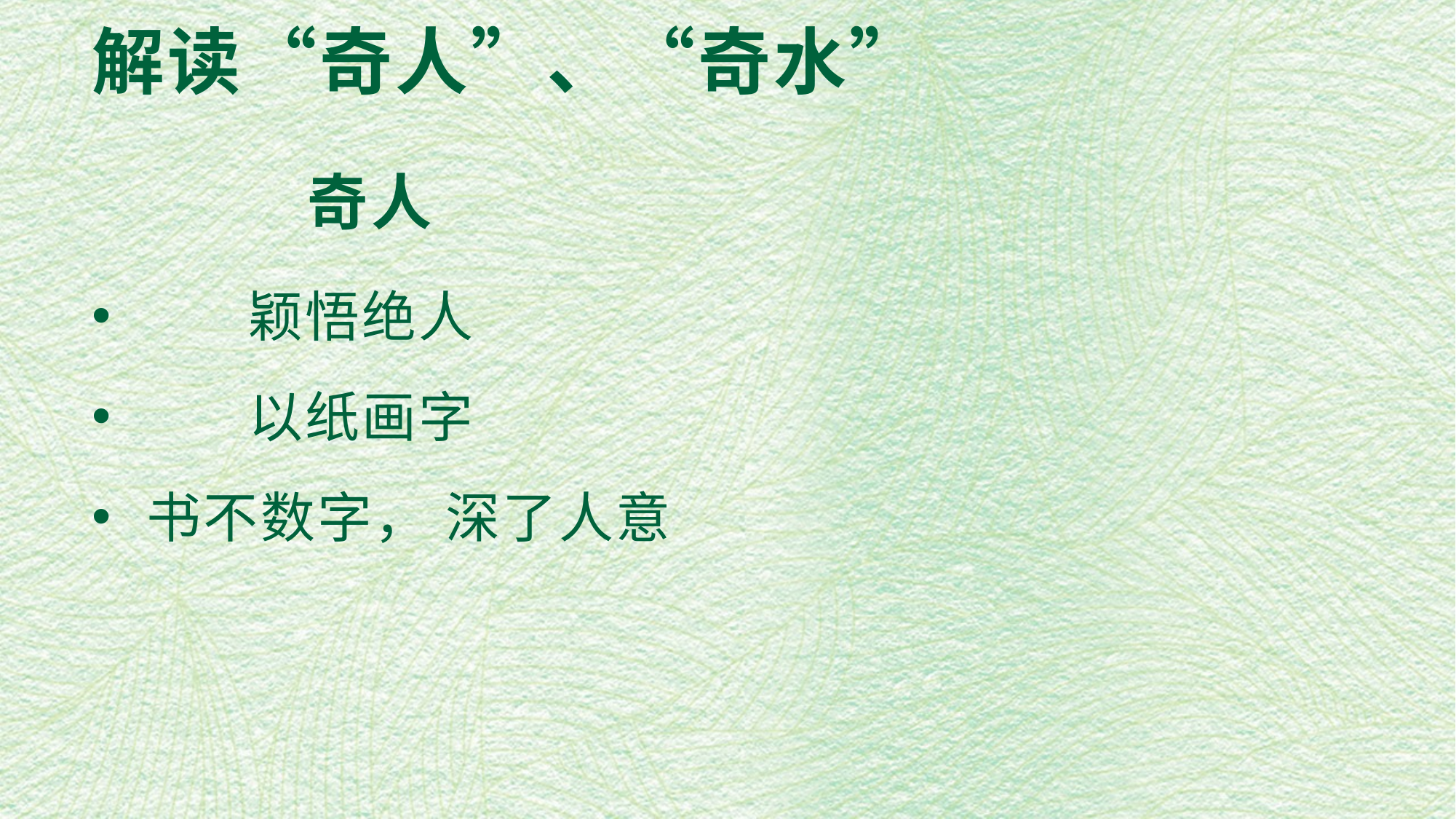

# 解读“奇人”、“奇水”
                     奇人

        颖悟绝人
        以纸画字
 书不数字， 深了人意